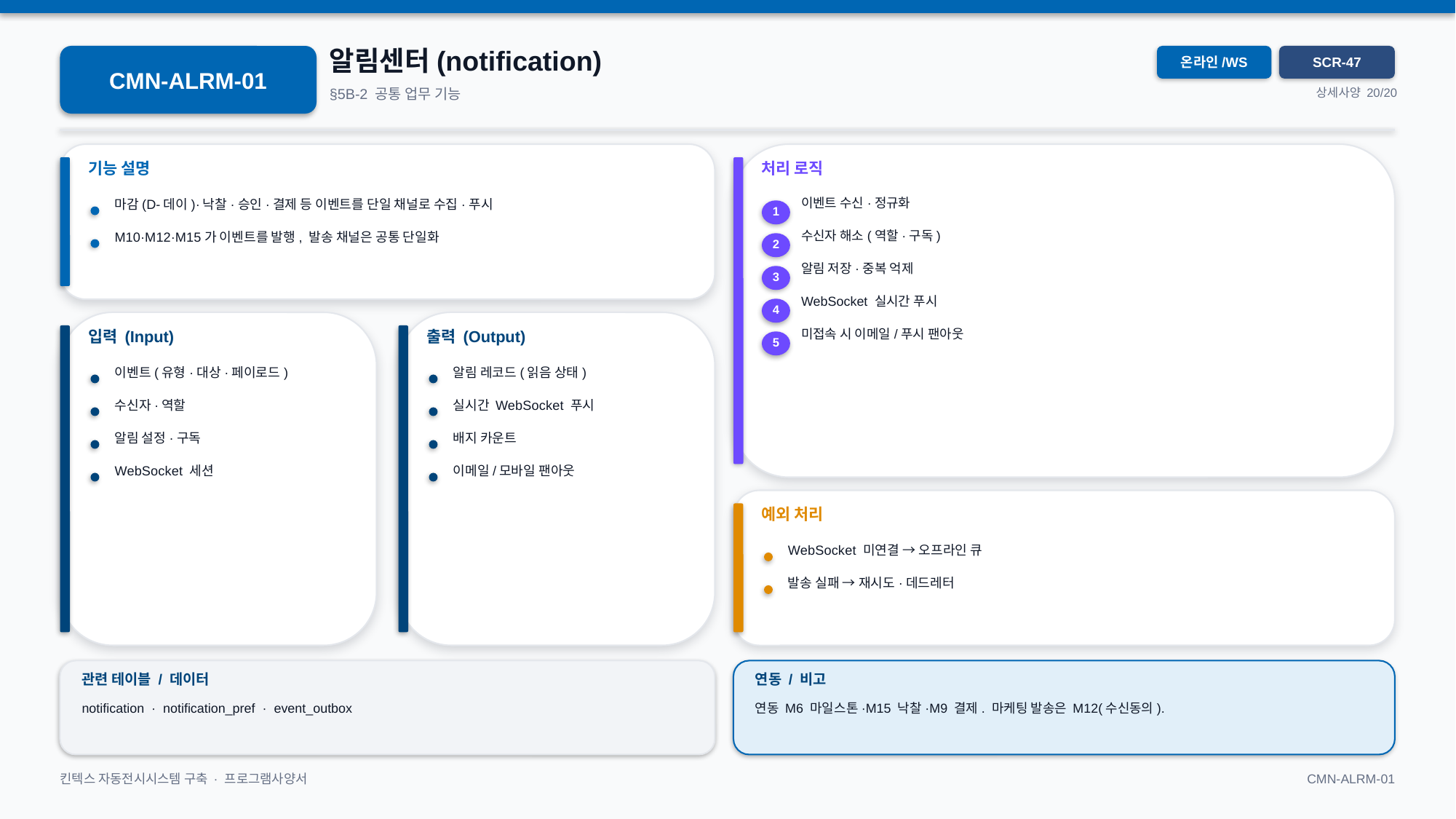

알림센터(notification)

CMN-ALRM-01

온라인/WS

SCR-47
§5B-2 공통 업무 기능
상세사양 20/20

기능 설명
처리 로직
이벤트 수신·정규화
마감(D-데이)·낙찰·승인·결제 등 이벤트를 단일 채널로 수집·푸시
1

수신자 해소(역할·구독)
M10·M12·M15가 이벤트를 발행, 발송 채널은 공통 단일화
2

알림 저장·중복 억제
3

WebSocket 실시간 푸시
4

입력 (Input)
출력 (Output)
미접속 시 이메일/푸시 팬아웃
5

이벤트(유형·대상·페이로드)
알림 레코드(읽음 상태)

수신자·역할
실시간 WebSocket 푸시

알림 설정·구독
배지 카운트

WebSocket 세션
이메일/모바일 팬아웃

예외 처리
WebSocket 미연결 → 오프라인 큐

발송 실패 → 재시도·데드레터

관련 테이블 / 데이터
연동 / 비고
notification  ·  notification_pref  ·  event_outbox
연동 M6 마일스톤·M15 낙찰·M9 결제. 마케팅 발송은 M12(수신동의).
킨텍스 자동전시시스템 구축 · 프로그램사양서
CMN-ALRM-01